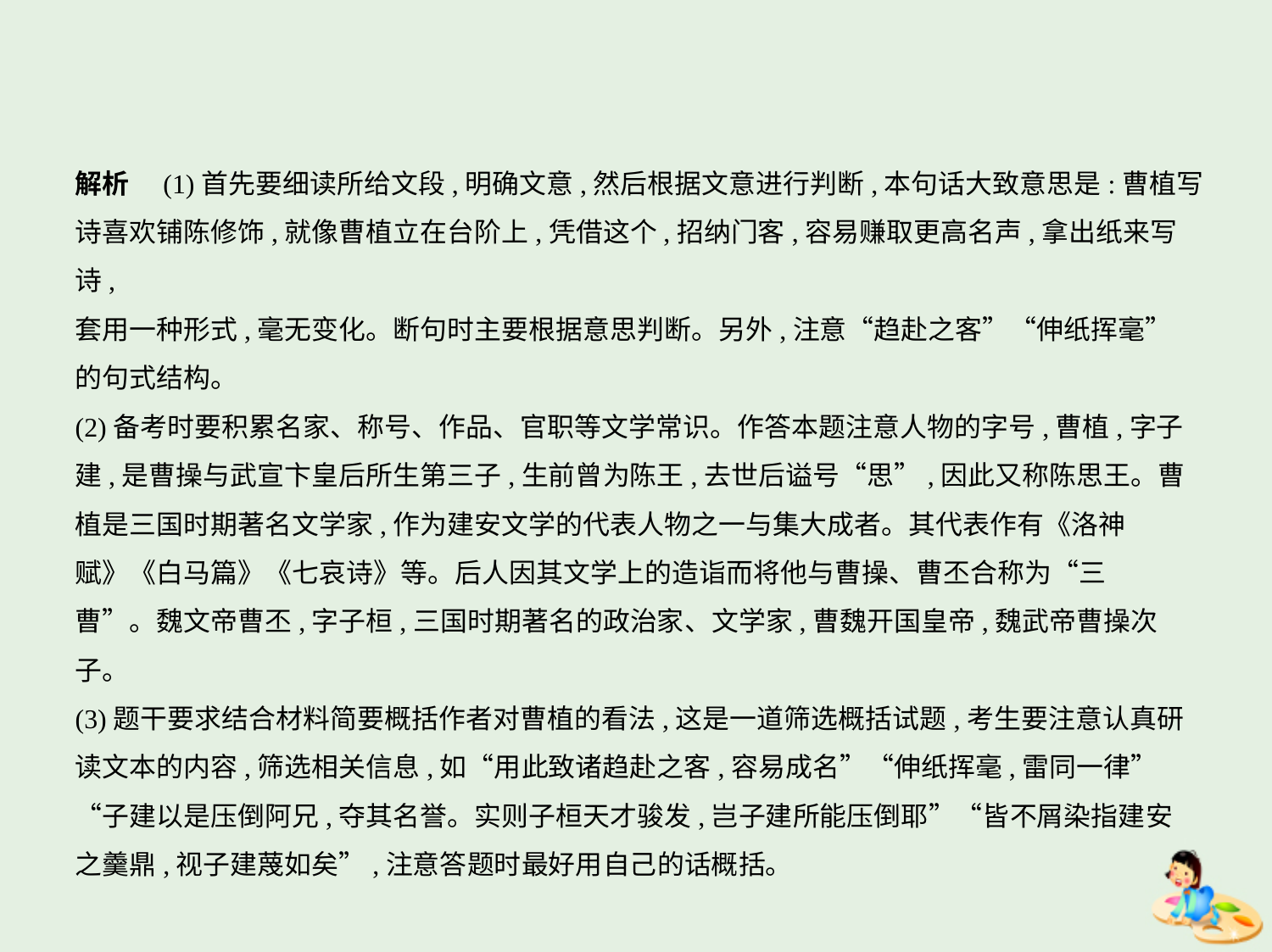

解析　(1)首先要细读所给文段,明确文意,然后根据文意进行判断,本句话大致意思是:曹植写
诗喜欢铺陈修饰,就像曹植立在台阶上,凭借这个,招纳门客,容易赚取更高名声,拿出纸来写诗,
套用一种形式,毫无变化。断句时主要根据意思判断。另外,注意“趋赴之客”“伸纸挥毫”
的句式结构。
(2)备考时要积累名家、称号、作品、官职等文学常识。作答本题注意人物的字号,曹植,字子
建,是曹操与武宣卞皇后所生第三子,生前曾为陈王,去世后谥号“思”,因此又称陈思王。曹
植是三国时期著名文学家,作为建安文学的代表人物之一与集大成者。其代表作有《洛神
赋》《白马篇》《七哀诗》等。后人因其文学上的造诣而将他与曹操、曹丕合称为“三
曹”。魏文帝曹丕,字子桓,三国时期著名的政治家、文学家,曹魏开国皇帝,魏武帝曹操次子。
(3)题干要求结合材料简要概括作者对曹植的看法,这是一道筛选概括试题,考生要注意认真研
读文本的内容,筛选相关信息,如“用此致诸趋赴之客,容易成名”“伸纸挥毫,雷同一律”
“子建以是压倒阿兄,夺其名誉。实则子桓天才骏发,岂子建所能压倒耶”“皆不屑染指建安
之羹鼎,视子建蔑如矣”,注意答题时最好用自己的话概括。